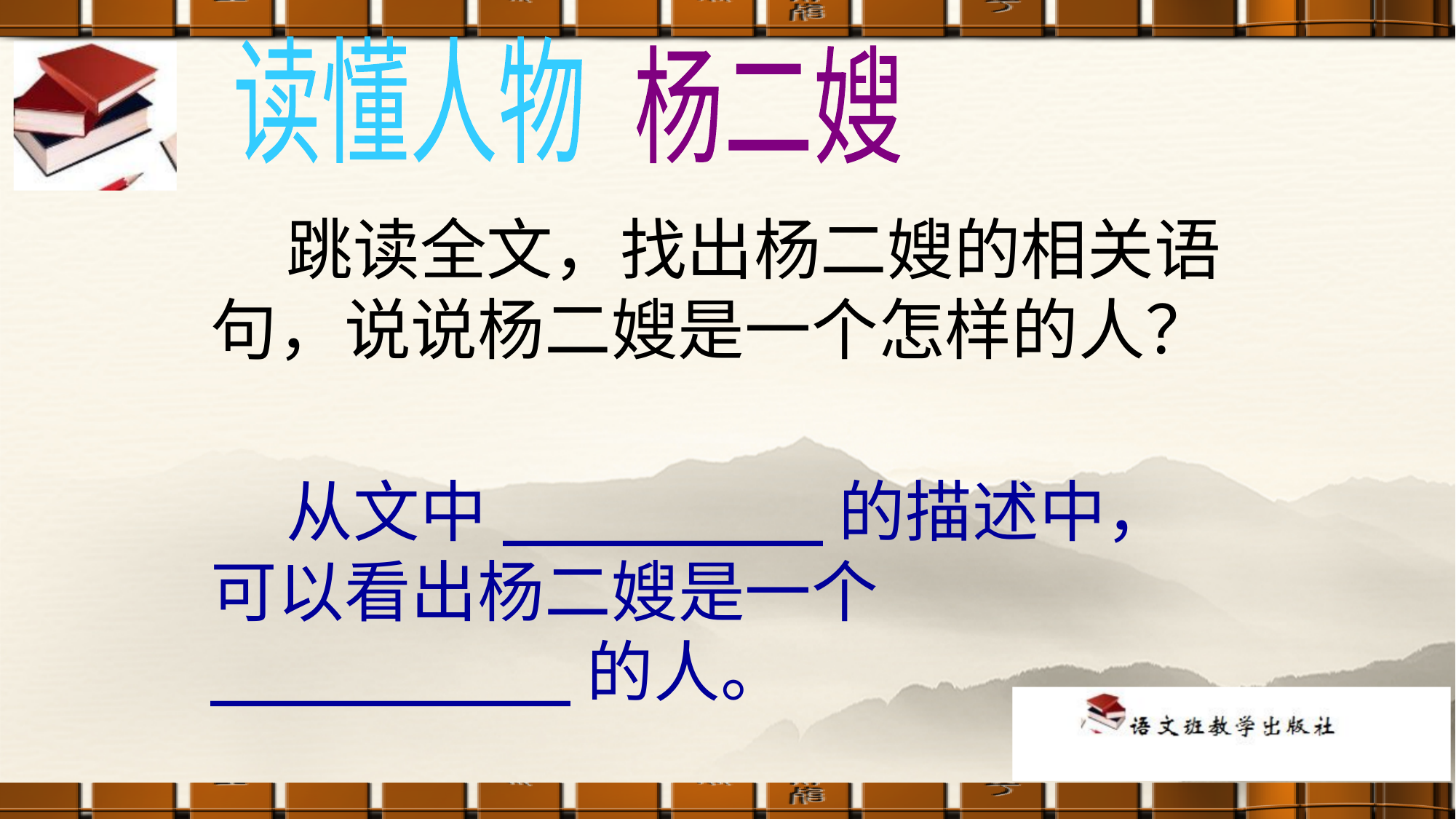

读懂人物
杨二嫂
    跳读全文，找出杨二嫂的相关语句，说说杨二嫂是一个怎样的人？
    从文中________的描述中，可以看出杨二嫂是一个_________的人。